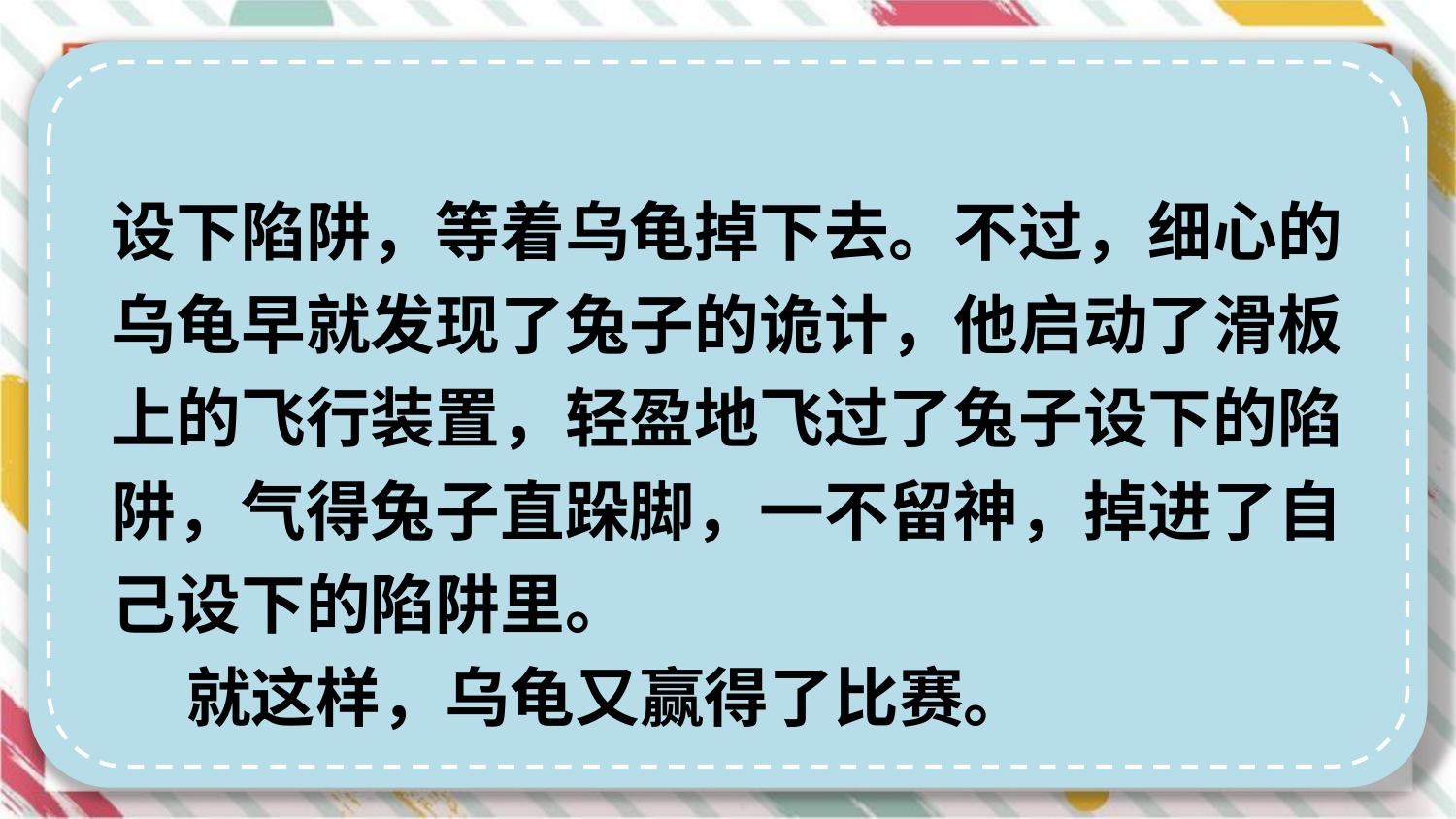

设下陷阱，等着乌龟掉下去。不过，细心的乌龟早就发现了兔子的诡计，他启动了滑板上的飞行装置，轻盈地飞过了兔子设下的陷阱，气得兔子直跺脚，一不留神，掉进了自己设下的陷阱里。
    就这样，乌龟又赢得了比赛。